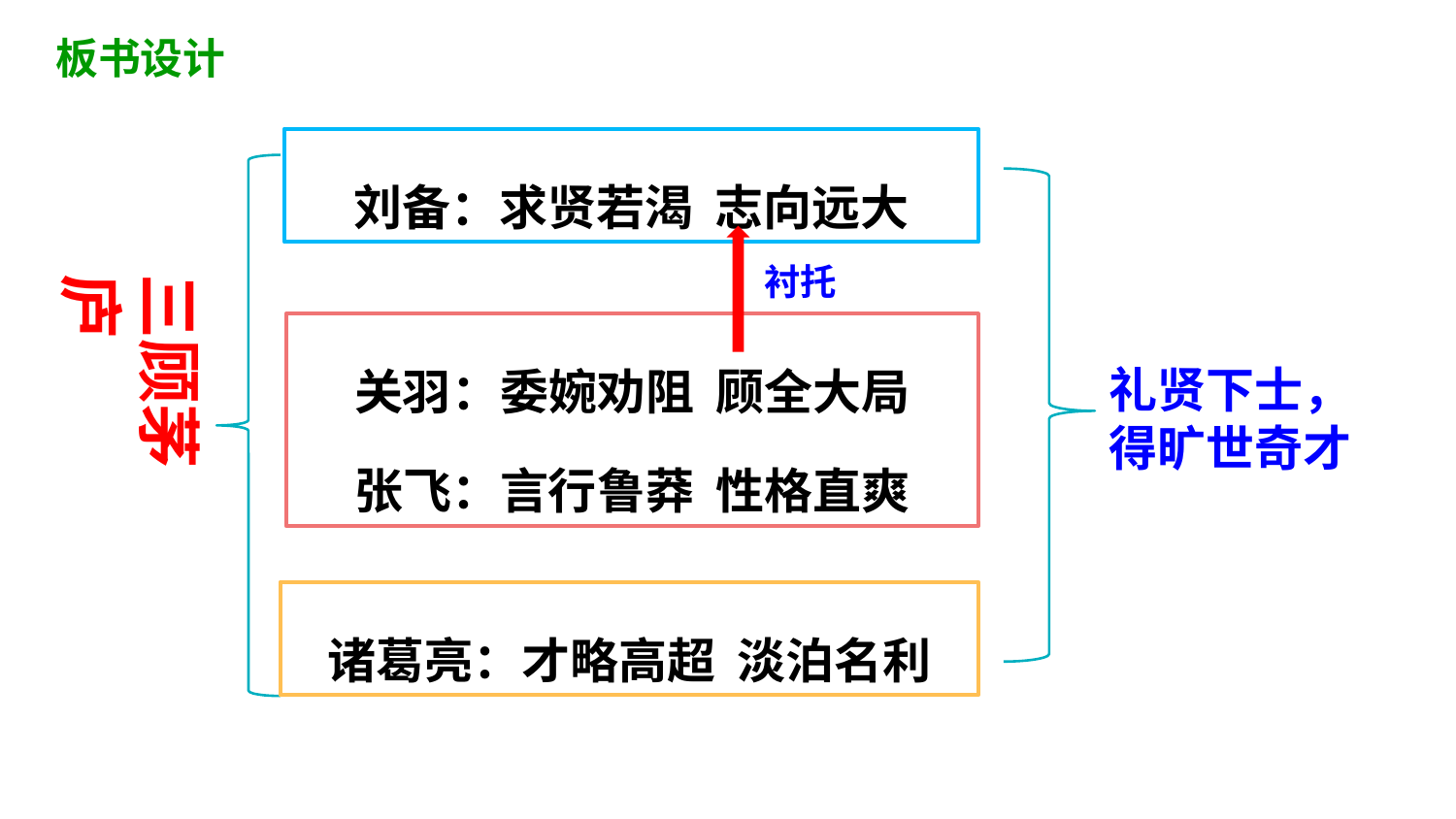

板书设计
刘备：求贤若渴  志向远大

衬托
三顾茅庐
关羽：委婉劝阻  顾全大局
张飞：言行鲁莽  性格直爽
礼贤下士，得旷世奇才
诸葛亮：才略高超  淡泊名利